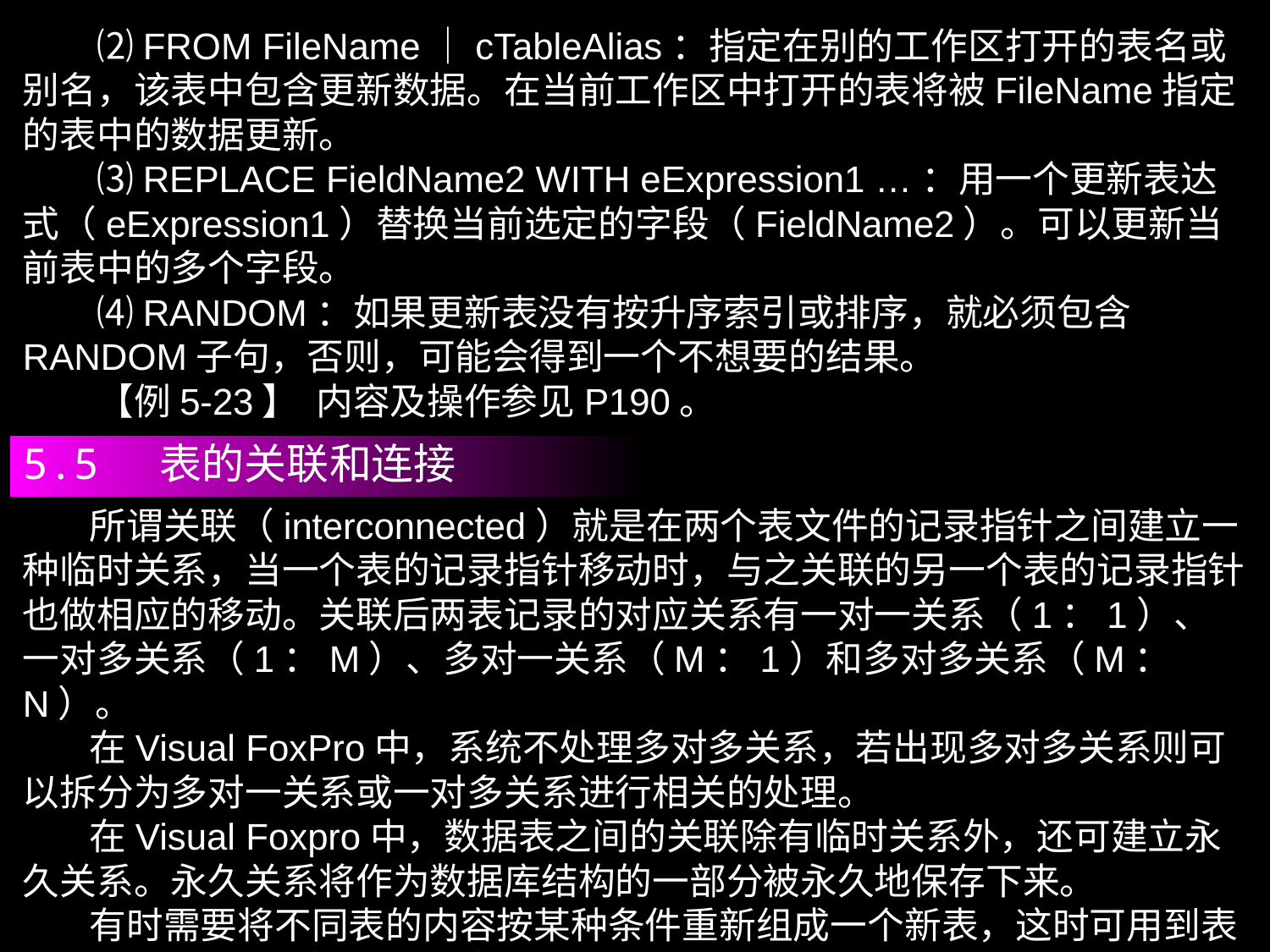

⑵FROM FileName｜cTableAlias：指定在别的工作区打开的表名或别名，该表中包含更新数据。在当前工作区中打开的表将被FileName指定的表中的数据更新。
　　⑶REPLACE FieldName2 WITH eExpression1 …：用一个更新表达式（eExpression1）替换当前选定的字段（FieldName2）。可以更新当前表中的多个字段。
　　⑷RANDOM：如果更新表没有按升序索引或排序，就必须包含RANDOM子句，否则，可能会得到一个不想要的结果。
　　【例5-23】  内容及操作参见P190。
5.5  表的关联和连接
       所谓关联（interconnected）就是在两个表文件的记录指针之间建立一种临时关系，当一个表的记录指针移动时，与之关联的另一个表的记录指针也做相应的移动。关联后两表记录的对应关系有一对一关系（1：1）、一对多关系（1：M）、多对一关系（M：1）和多对多关系（M：N）。
       在Visual FoxPro中，系统不处理多对多关系，若出现多对多关系则可以拆分为多对一关系或一对多关系进行相关的处理。
       在Visual Foxpro中，数据表之间的关联除有临时关系外，还可建立永久关系。永久关系将作为数据库结构的一部分被永久地保存下来。
       有时需要将不同表的内容按某种条件重新组成一个新表，这时可用到表文件之间的连接（Connect）。